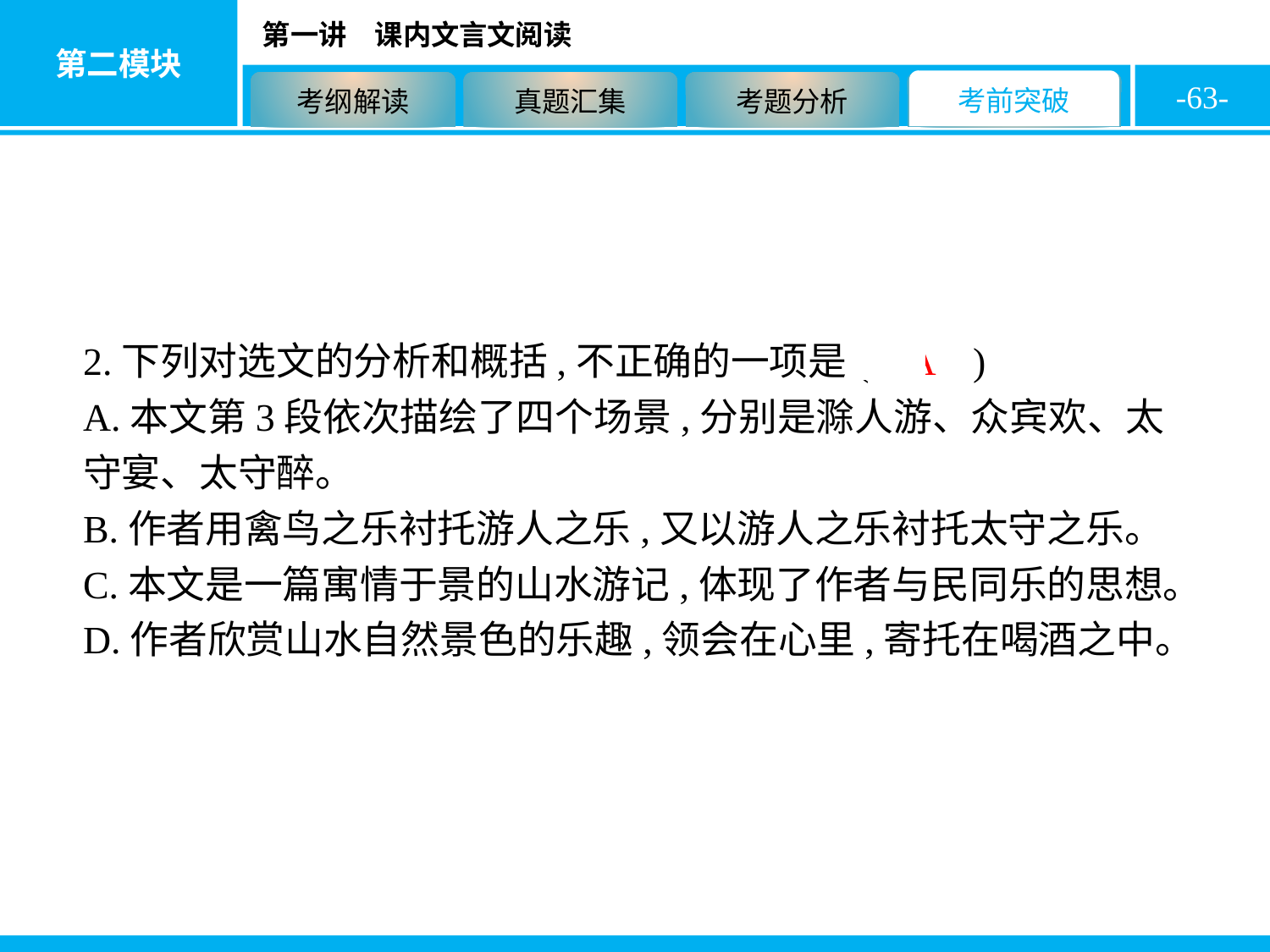

-63-
2.下列对选文的分析和概括,不正确的一项是(    A    )
A.本文第3段依次描绘了四个场景,分别是滁人游、众宾欢、太守宴、太守醉。
B.作者用禽鸟之乐衬托游人之乐,又以游人之乐衬托太守之乐。
C.本文是一篇寓情于景的山水游记,体现了作者与民同乐的思想。
D.作者欣赏山水自然景色的乐趣,领会在心里,寄托在喝酒之中。